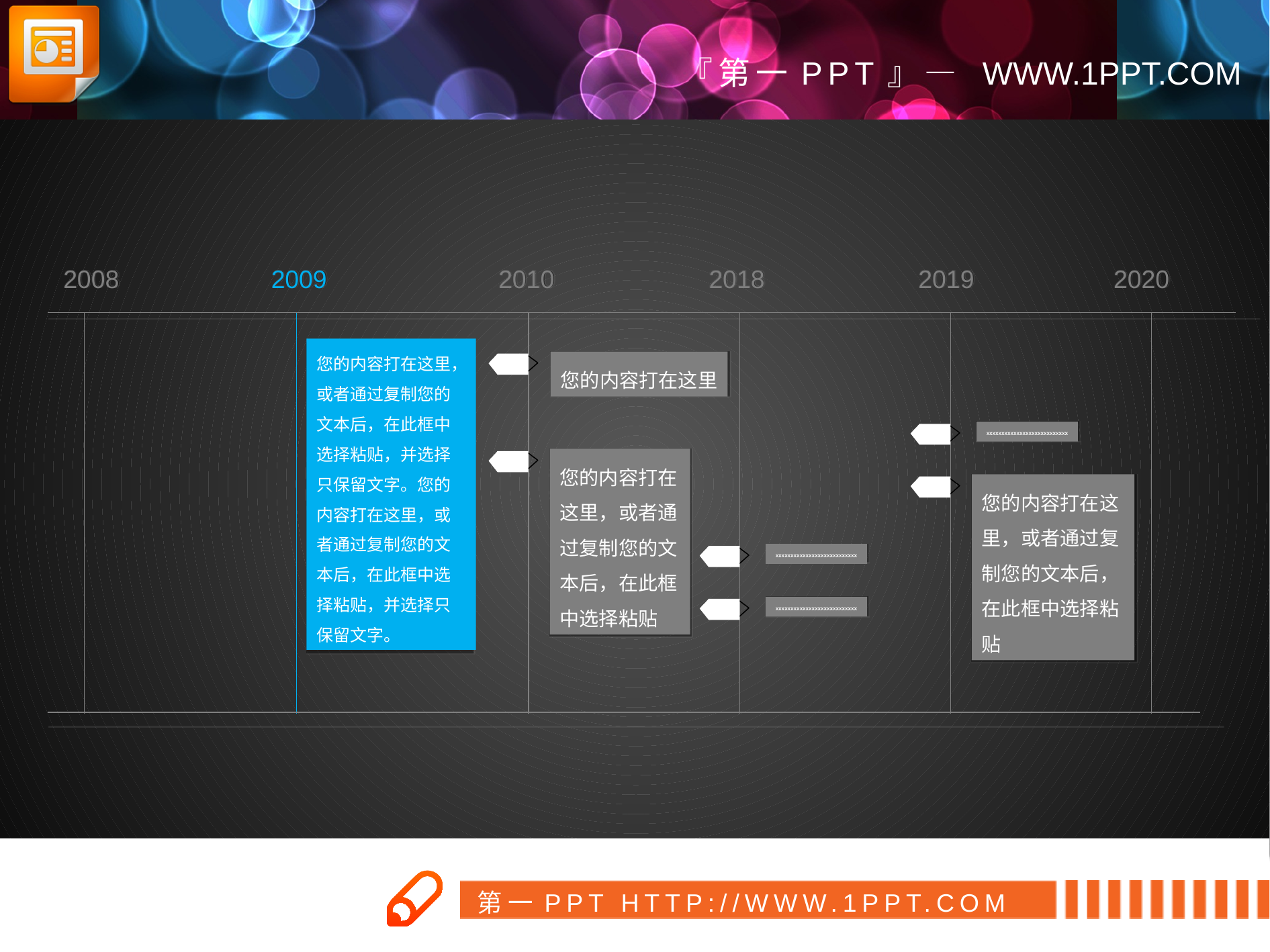

2010
2008
2009
2018
2019
2020
您的内容打在这里，或者通过复制您的文本后，在此框中选择粘贴，并选择只保留文字。您的内容打在这里，或者通过复制您的文本后，在此框中选择粘贴，并选择只保留文字。
您的内容打在这里

xxxxxxxxxxxxxxxxxxxxxxxxxxx

您的内容打在这里，或者通过复制您的文本后，在此框中选择粘贴

您的内容打在这里，或者通过复制您的文本后，在此框中选择粘贴

xxxxxxxxxxxxxxxxxxxxxxxxxxx

xxxxxxxxxxxxxxxxxxxxxxxxxxx